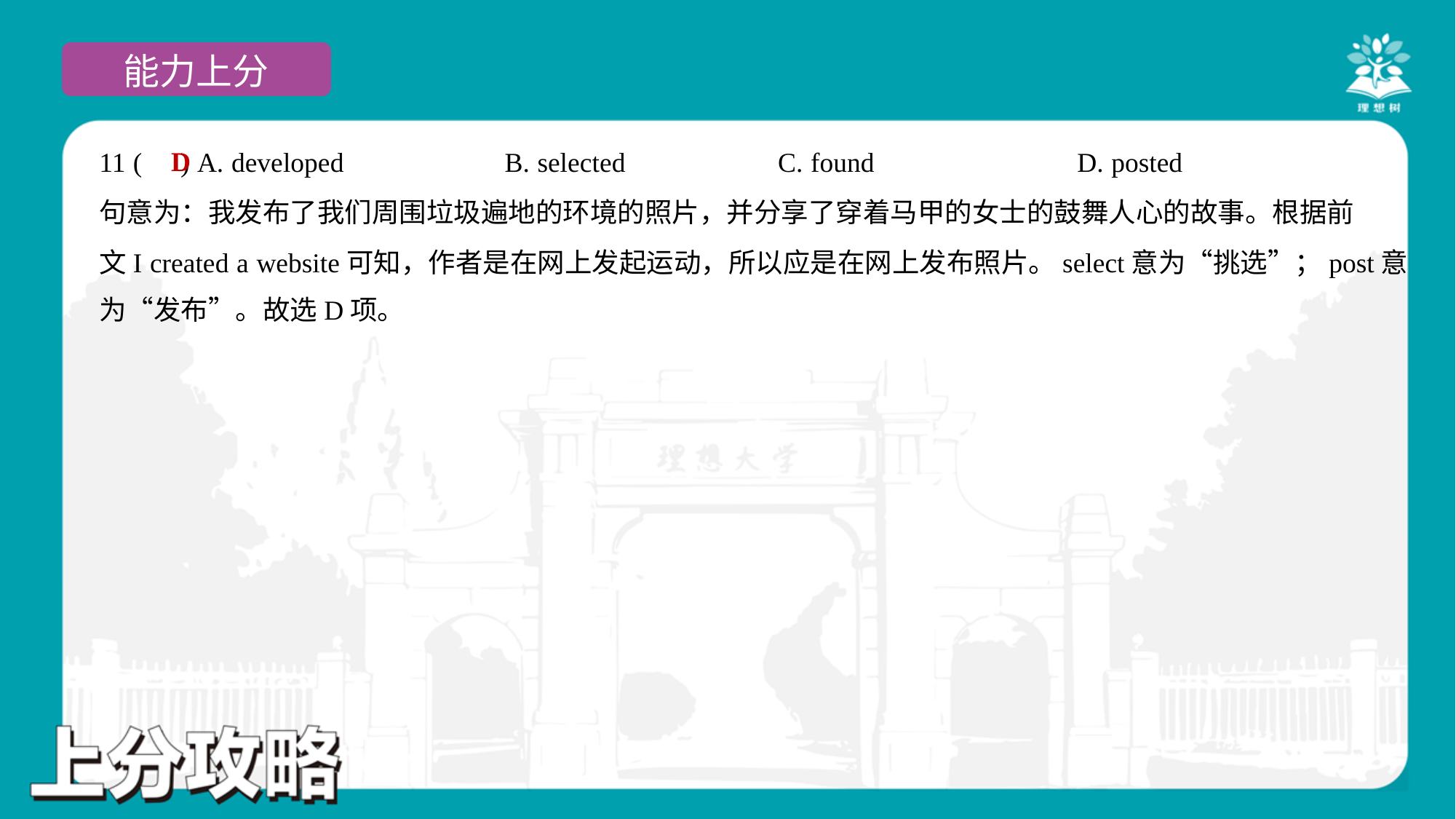

D
11 (     ) A. developed	B. selected	C. found	D. posted
句意为：我发布了我们周围垃圾遍地的环境的照片，并分享了穿着马甲的女士的鼓舞人心的故事。根据前
文I created a website可知，作者是在网上发起运动，所以应是在网上发布照片。select意为“挑选”；post意
为“发布”。故选D项。